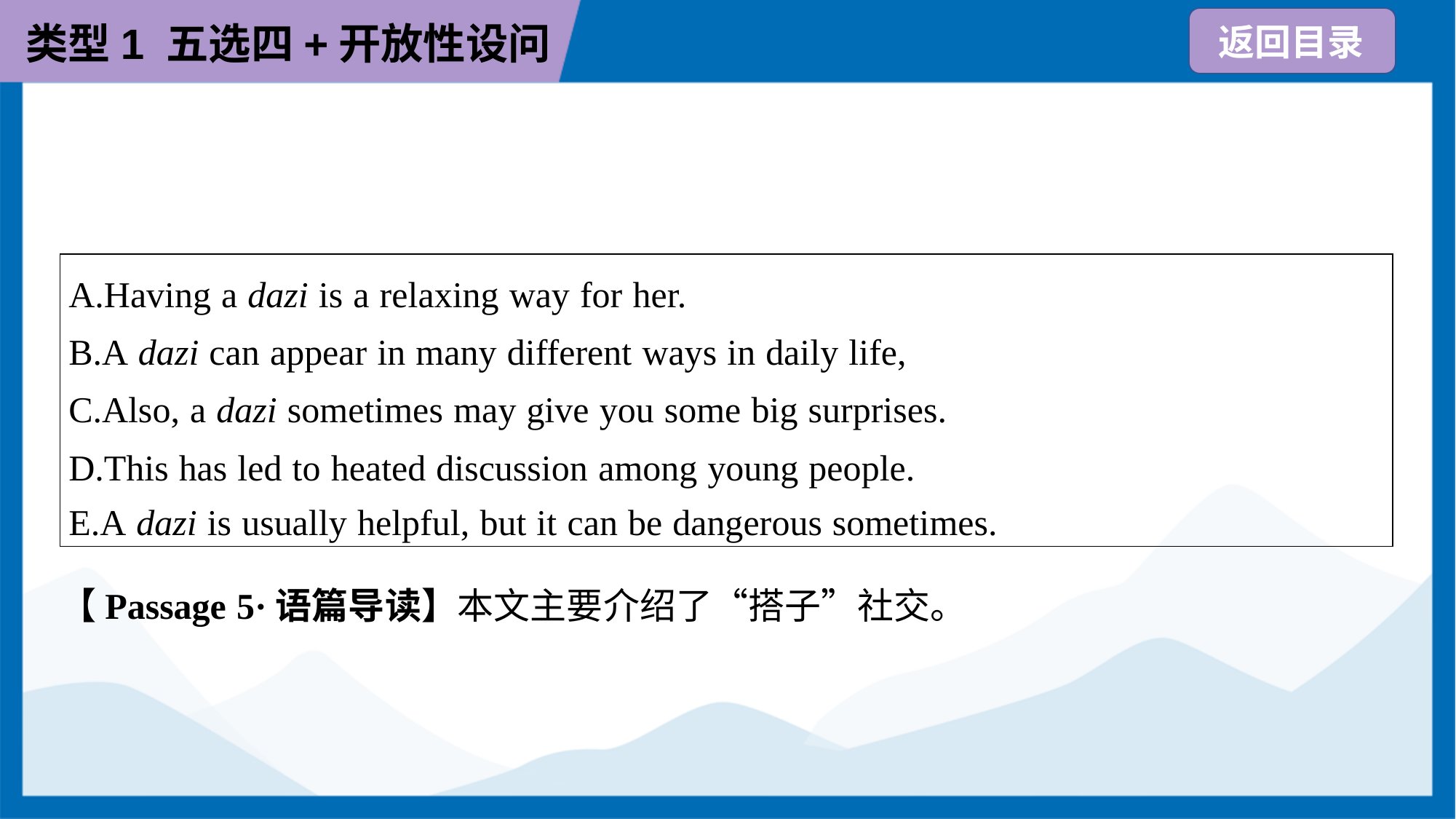

| A.Having a dazi is a relaxing way for her. B.A dazi can appear in many different ways in daily life, C.Also, a dazi sometimes may give you some big surprises. D.This has led to heated discussion among young people. E.A dazi is usually helpful, but it can be dangerous sometimes. |
| --- |
【Passage 5·语篇导读】本文主要介绍了“搭子”社交。